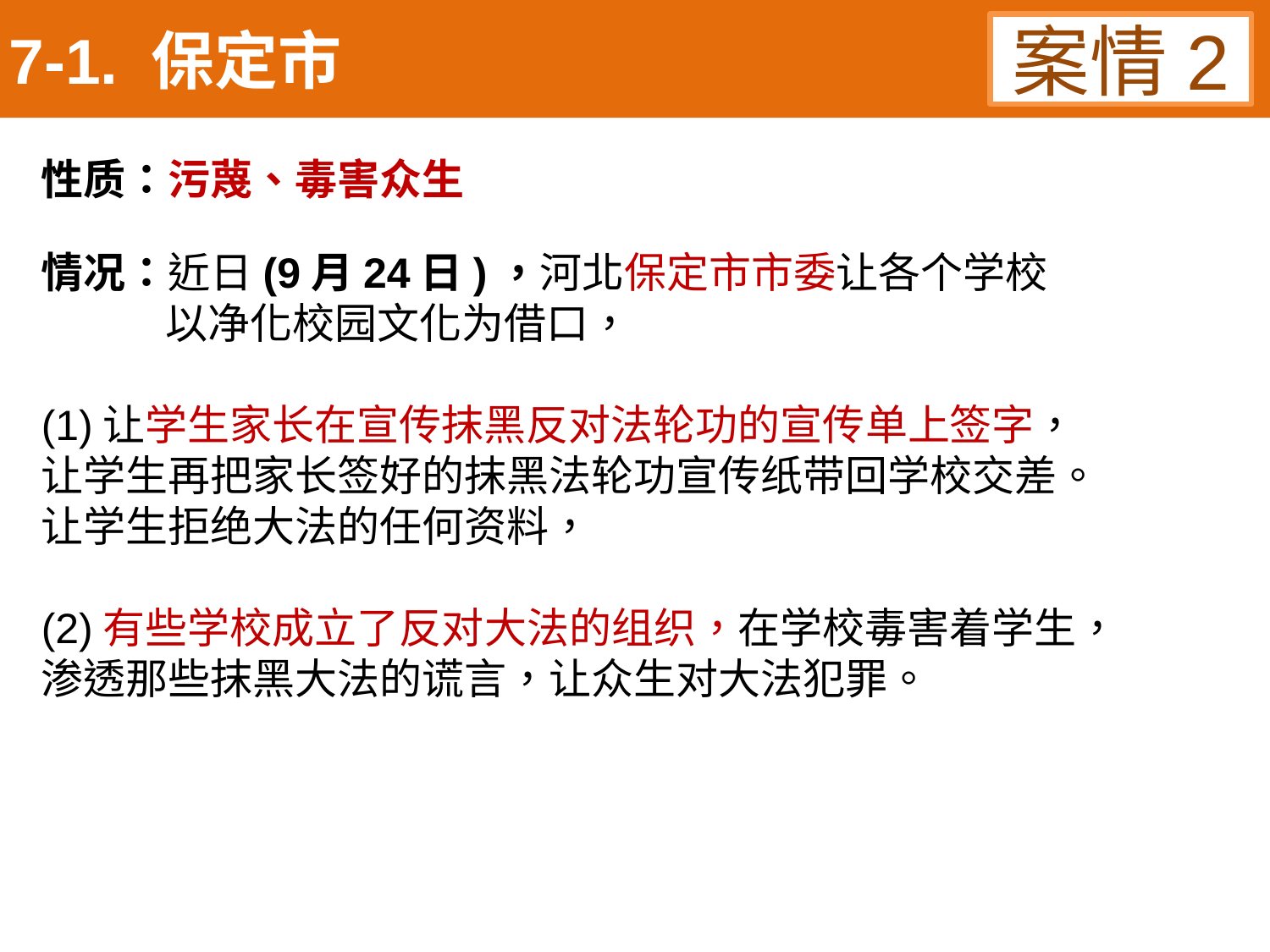

7-1. 保定市
案情2

性质：污蔑、毒害众生

情况：近日(9月24日)，河北保定市市委让各个学校
            以净化校园文化为借口，

(1)让学生家长在宣传抹黑反对法轮功的宣传单上签字，
让学生再把家长签好的抹黑法轮功宣传纸带回学校交差。
让学生拒绝大法的任何资料，

(2)有些学校成立了反对大法的组织，在学校毒害着学生，
渗透那些抹黑大法的谎言，让众生对大法犯罪。